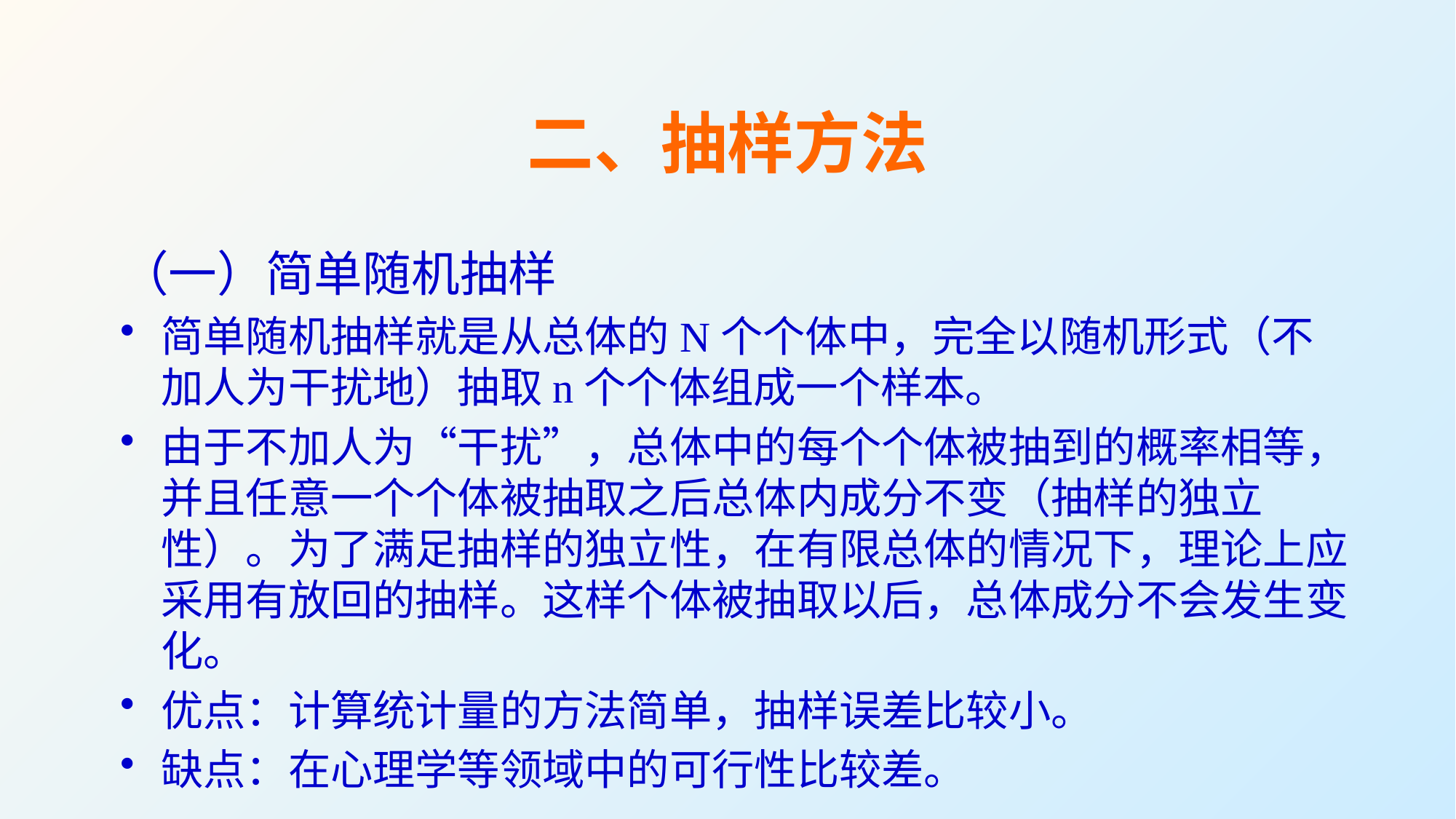

# 二、抽样方法
（一）简单随机抽样
简单随机抽样就是从总体的N个个体中，完全以随机形式（不加人为干扰地）抽取n个个体组成一个样本。
由于不加人为“干扰”，总体中的每个个体被抽到的概率相等，并且任意一个个体被抽取之后总体内成分不变（抽样的独立性）。为了满足抽样的独立性，在有限总体的情况下，理论上应采用有放回的抽样。这样个体被抽取以后，总体成分不会发生变化。
优点：计算统计量的方法简单，抽样误差比较小。
缺点：在心理学等领域中的可行性比较差。